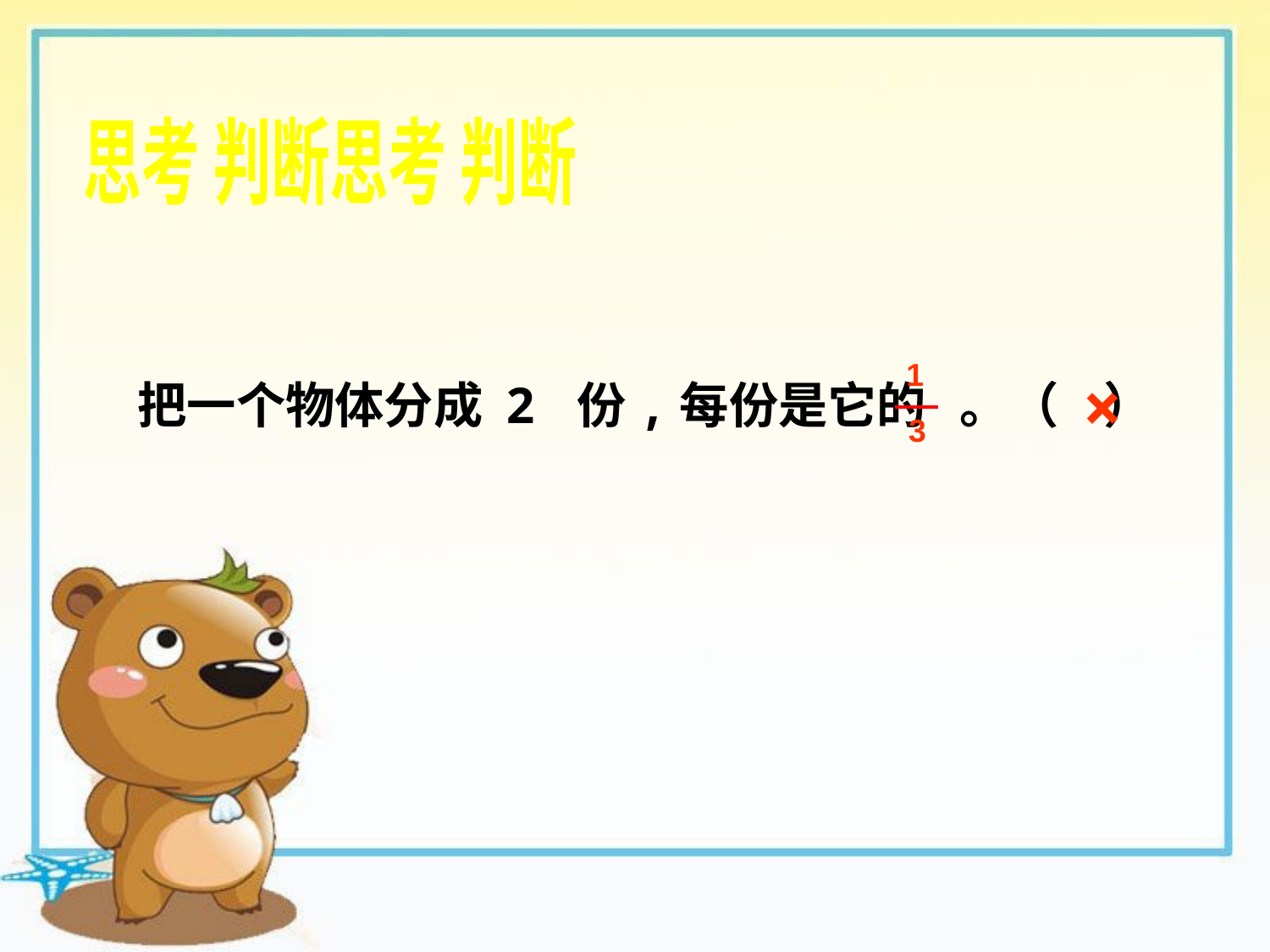

思考 判断思考 判断
×
1
把一个物体分成 2 份,每份是它的   。（    ）
3